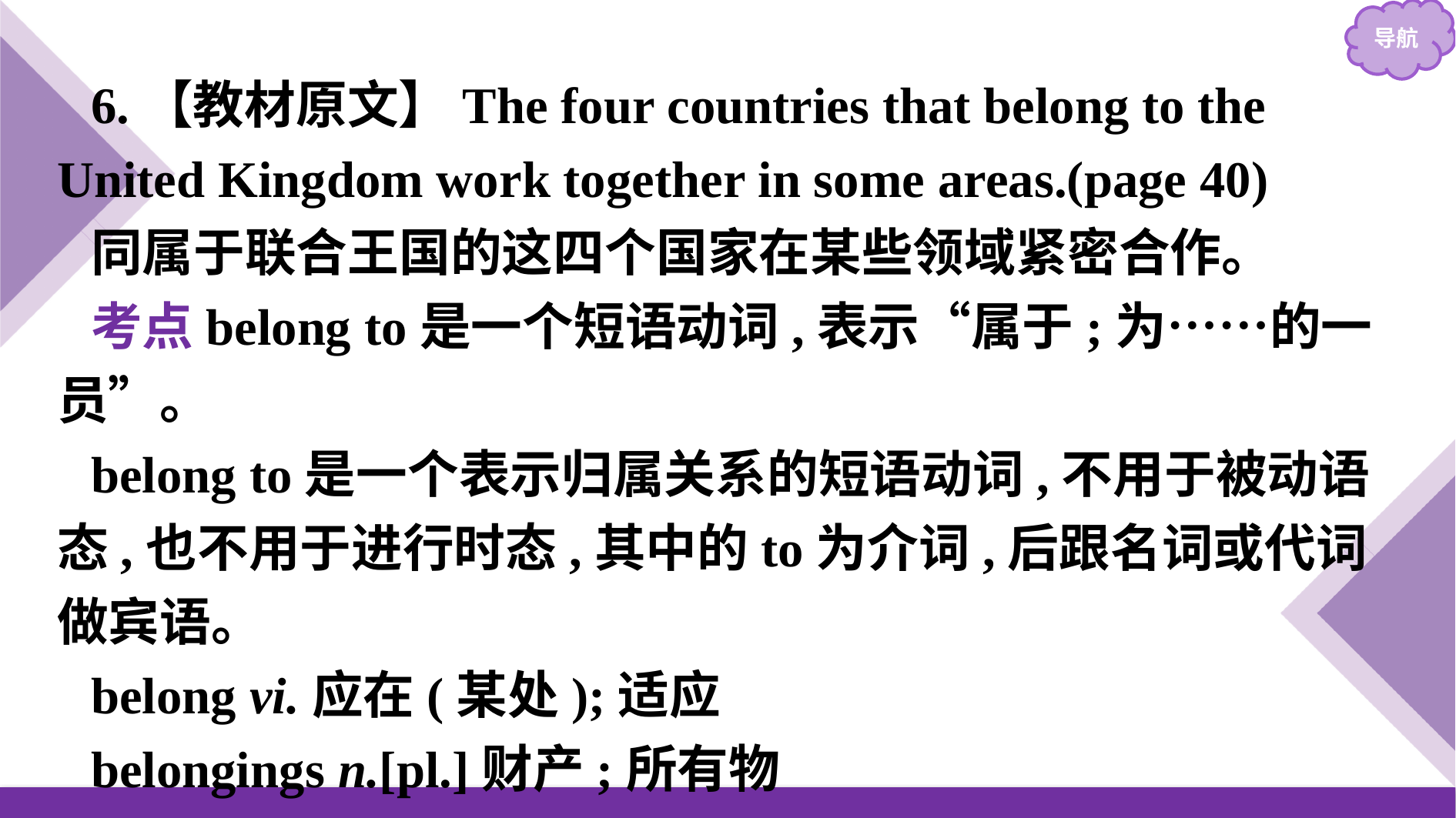

6.【教材原文】The four countries that belong to the United Kingdom work together in some areas.(page 40)
同属于联合王国的这四个国家在某些领域紧密合作。
考点belong to是一个短语动词,表示“属于;为……的一员”。
belong to是一个表示归属关系的短语动词,不用于被动语态,也不用于进行时态,其中的to为介词,后跟名词或代词做宾语。
belong vi.应在(某处);适应
belongings n.[pl.]财产;所有物